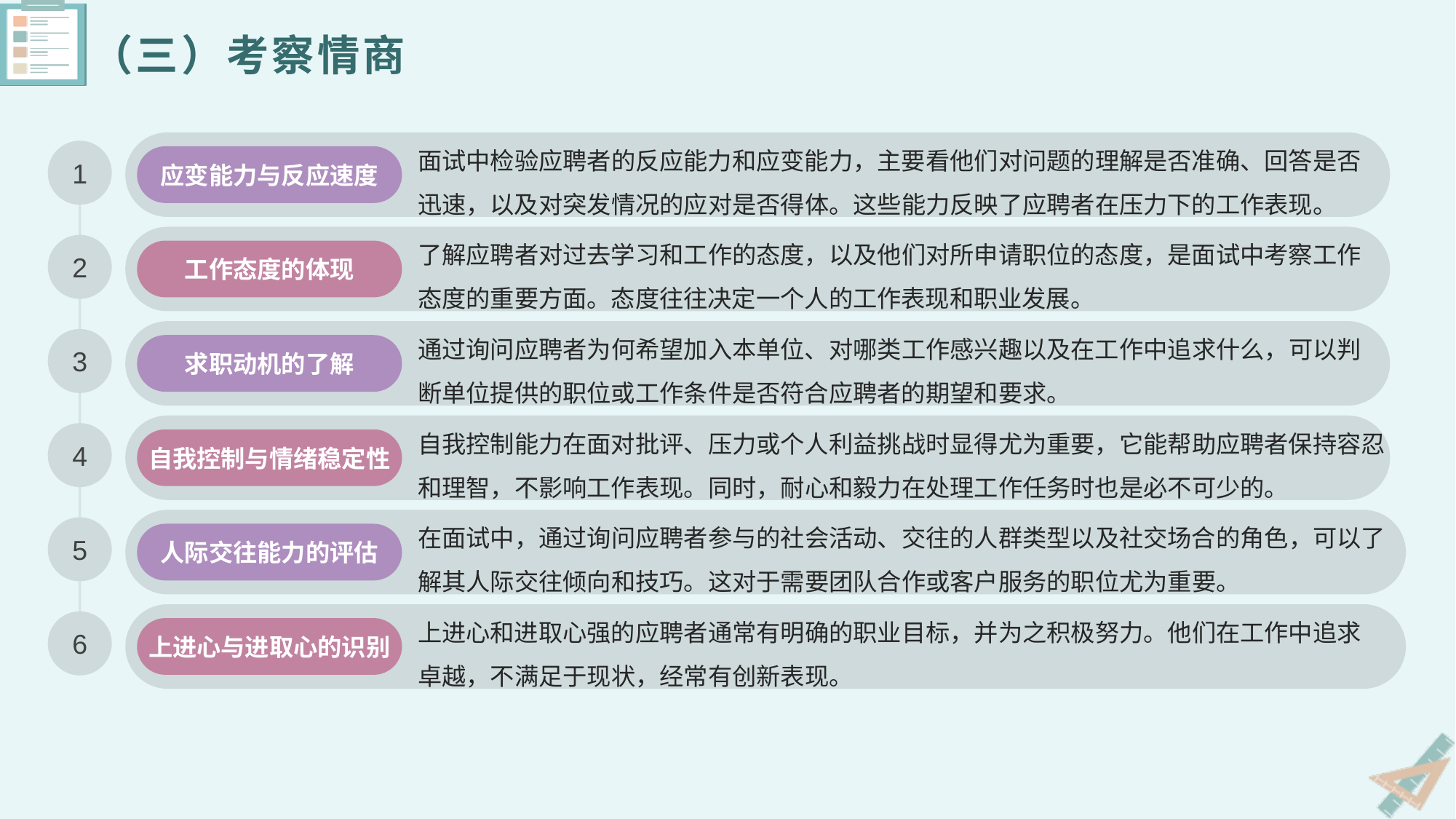

# （三）考察情商

面试中检验应聘者的反应能力和应变能力，主要看他们对问题的理解是否准确、回答是否迅速，以及对突发情况的应对是否得体。这些能力反映了应聘者在压力下的工作表现。
1
应变能力与反应速度

了解应聘者对过去学习和工作的态度，以及他们对所申请职位的态度，是面试中考察工作态度的重要方面。态度往往决定一个人的工作表现和职业发展。
2
工作态度的体现

通过询问应聘者为何希望加入本单位、对哪类工作感兴趣以及在工作中追求什么，可以判断单位提供的职位或工作条件是否符合应聘者的期望和要求。
3
求职动机的了解

自我控制能力在面对批评、压力或个人利益挑战时显得尤为重要，它能帮助应聘者保持容忍和理智，不影响工作表现。同时，耐心和毅力在处理工作任务时也是必不可少的。
4
自我控制与情绪稳定性

在面试中，通过询问应聘者参与的社会活动、交往的人群类型以及社交场合的角色，可以了解其人际交往倾向和技巧。这对于需要团队合作或客户服务的职位尤为重要。
5
人际交往能力的评估

上进心和进取心强的应聘者通常有明确的职业目标，并为之积极努力。他们在工作中追求卓越，不满足于现状，经常有创新表现。
6
上进心与进取心的识别